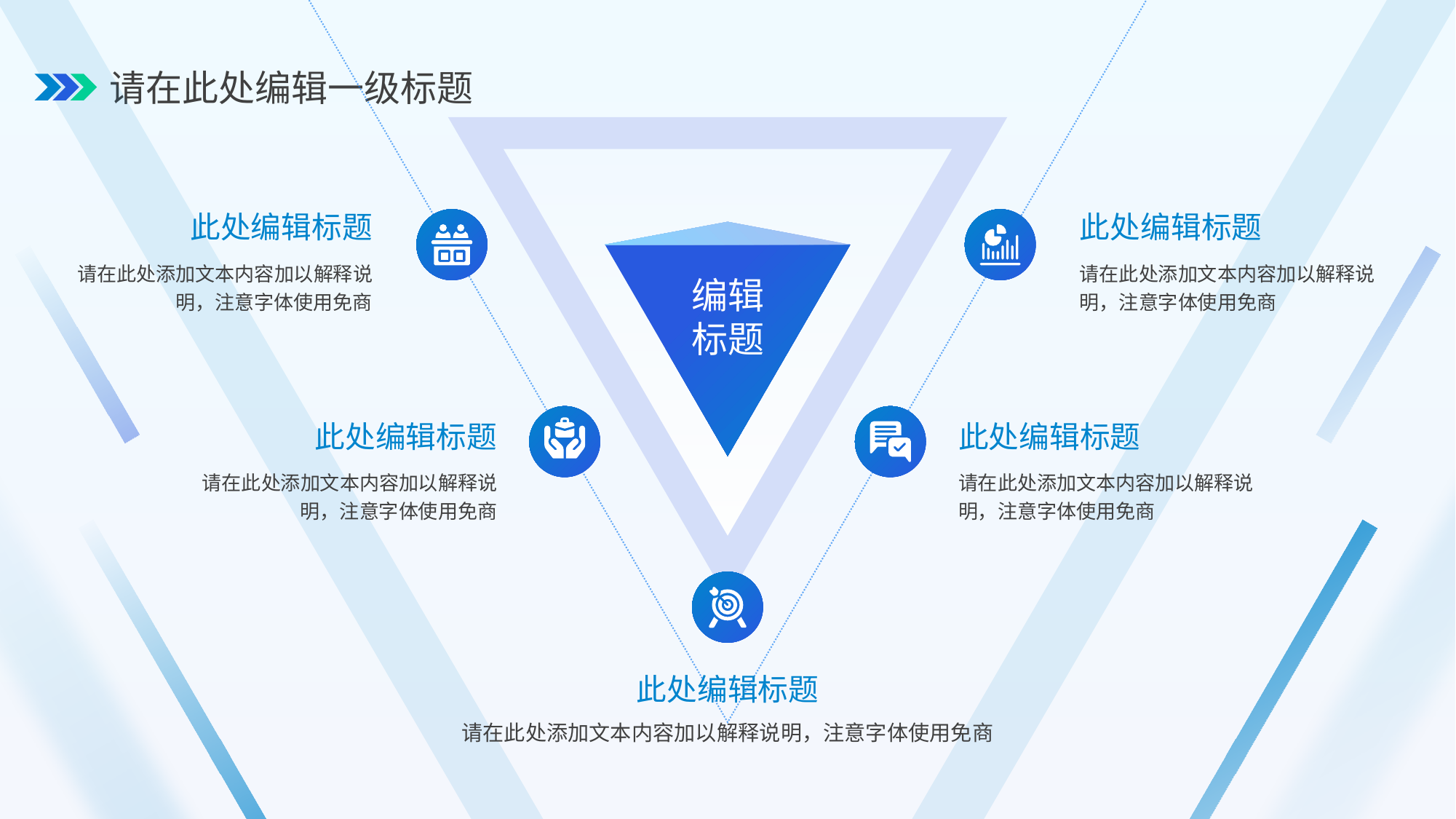

请在此处编辑一级标题

此处编辑标题
此处编辑标题

请在此处添加文本内容加以解释说明，注意字体使用免商
请在此处添加文本内容加以解释说明，注意字体使用免商
编辑
标题

此处编辑标题
此处编辑标题

请在此处添加文本内容加以解释说明，注意字体使用免商
请在此处添加文本内容加以解释说明，注意字体使用免商

此处编辑标题
请在此处添加文本内容加以解释说明，注意字体使用免商